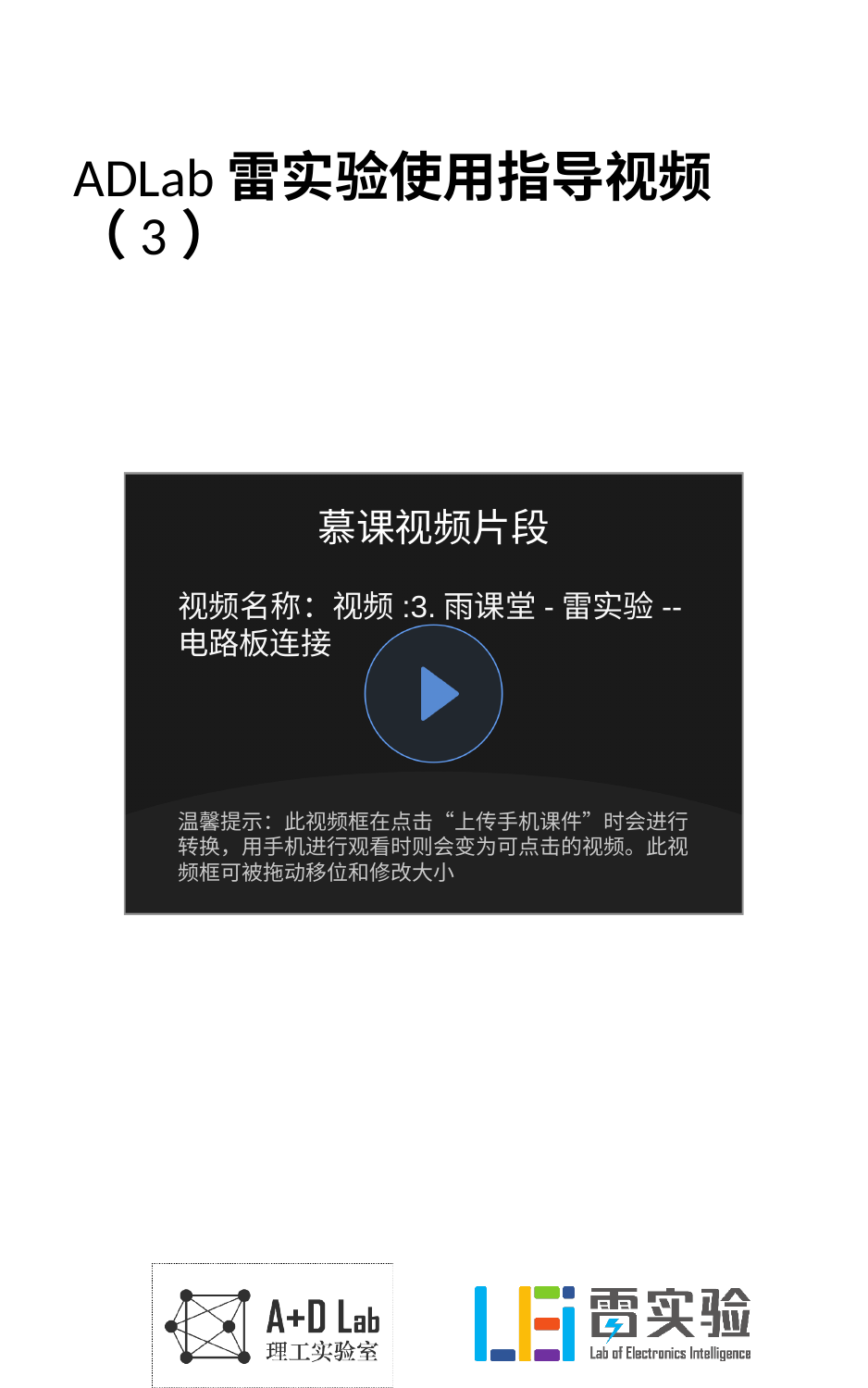

# ADLab雷实验使用指导视频（3）
慕课视频片段

视频名称：视频:3.雨课堂-雷实验--电路板连接

温馨提示：此视频框在点击“上传手机课件”时会进行转换，用手机进行观看时则会变为可点击的视频。此视频框可被拖动移位和修改大小